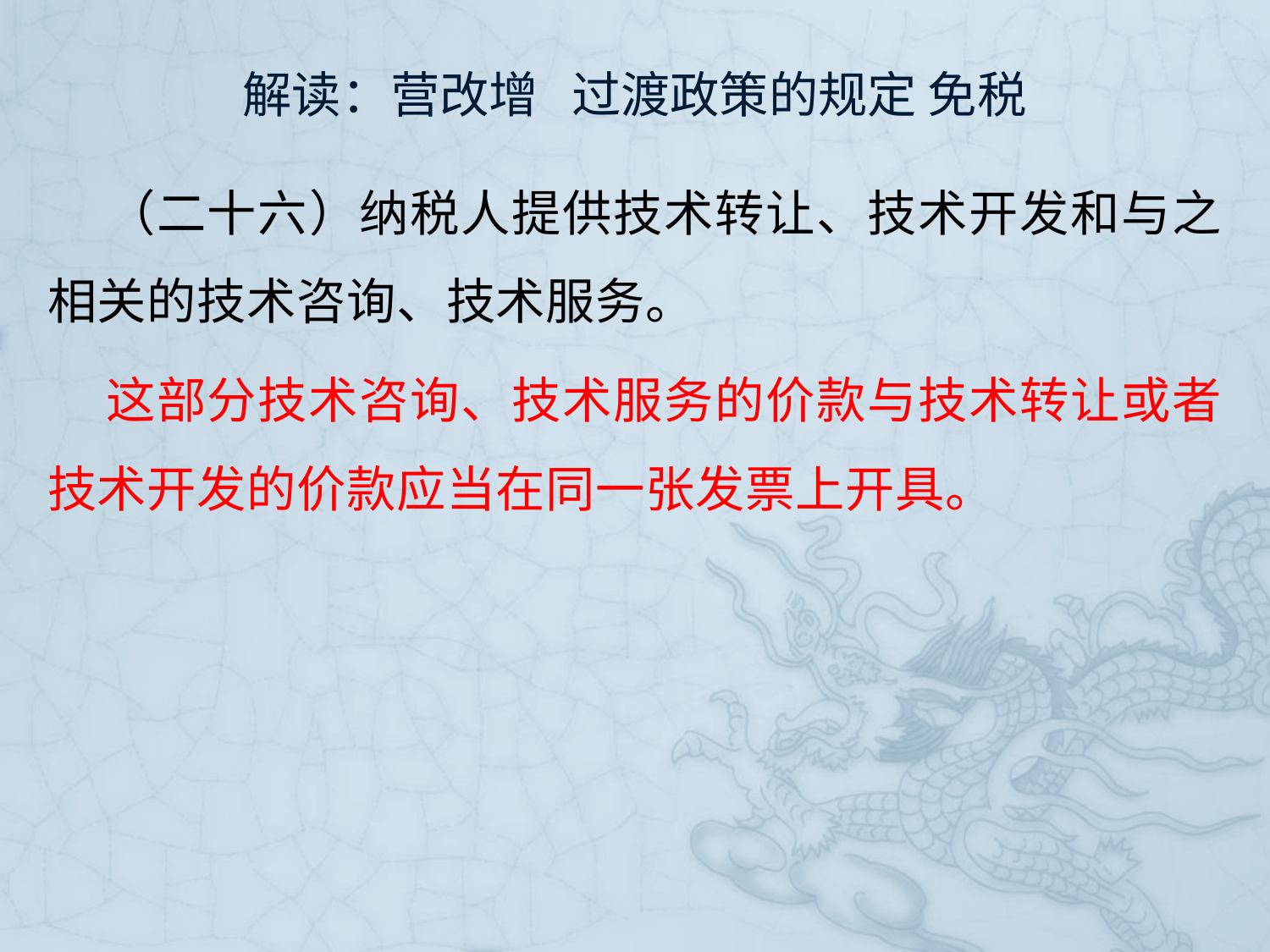

# 解读：营改增   过渡政策的规定 免税
（二十六）纳税人提供技术转让、技术开发和与之相关的技术咨询、技术服务。
这部分技术咨询、技术服务的价款与技术转让或者技术开发的价款应当在同一张发票上开具。